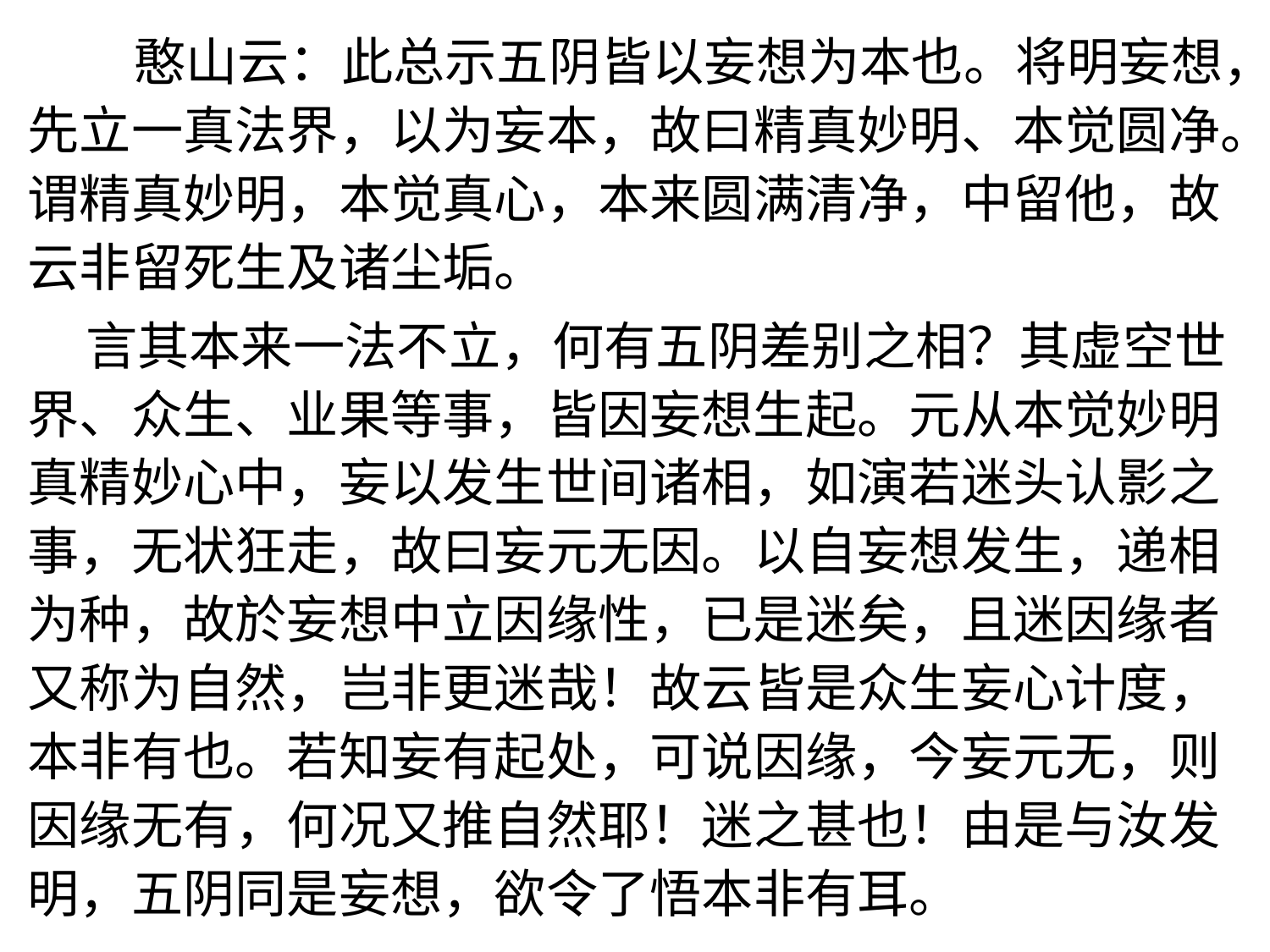

憨山云：此总示五阴皆以妄想为本也。将明妄想，先立一真法界，以为妄本，故曰精真妙明、本觉圆净。谓精真妙明，本觉真心，本来圆满清净，中留他，故云非留死生及诸尘垢。
    言其本来一法不立，何有五阴差别之相？其虚空世界、众生、业果等事，皆因妄想生起。元从本觉妙明真精妙心中，妄以发生世间诸相，如演若迷头认影之事，无状狂走，故曰妄元无因。以自妄想发生，递相为种，故於妄想中立因缘性，已是迷矣，且迷因缘者又称为自然，岂非更迷哉！故云皆是众生妄心计度，本非有也。若知妄有起处，可说因缘，今妄元无，则因缘无有，何况又推自然耶！迷之甚也！由是与汝发明，五阴同是妄想，欲令了悟本非有耳。